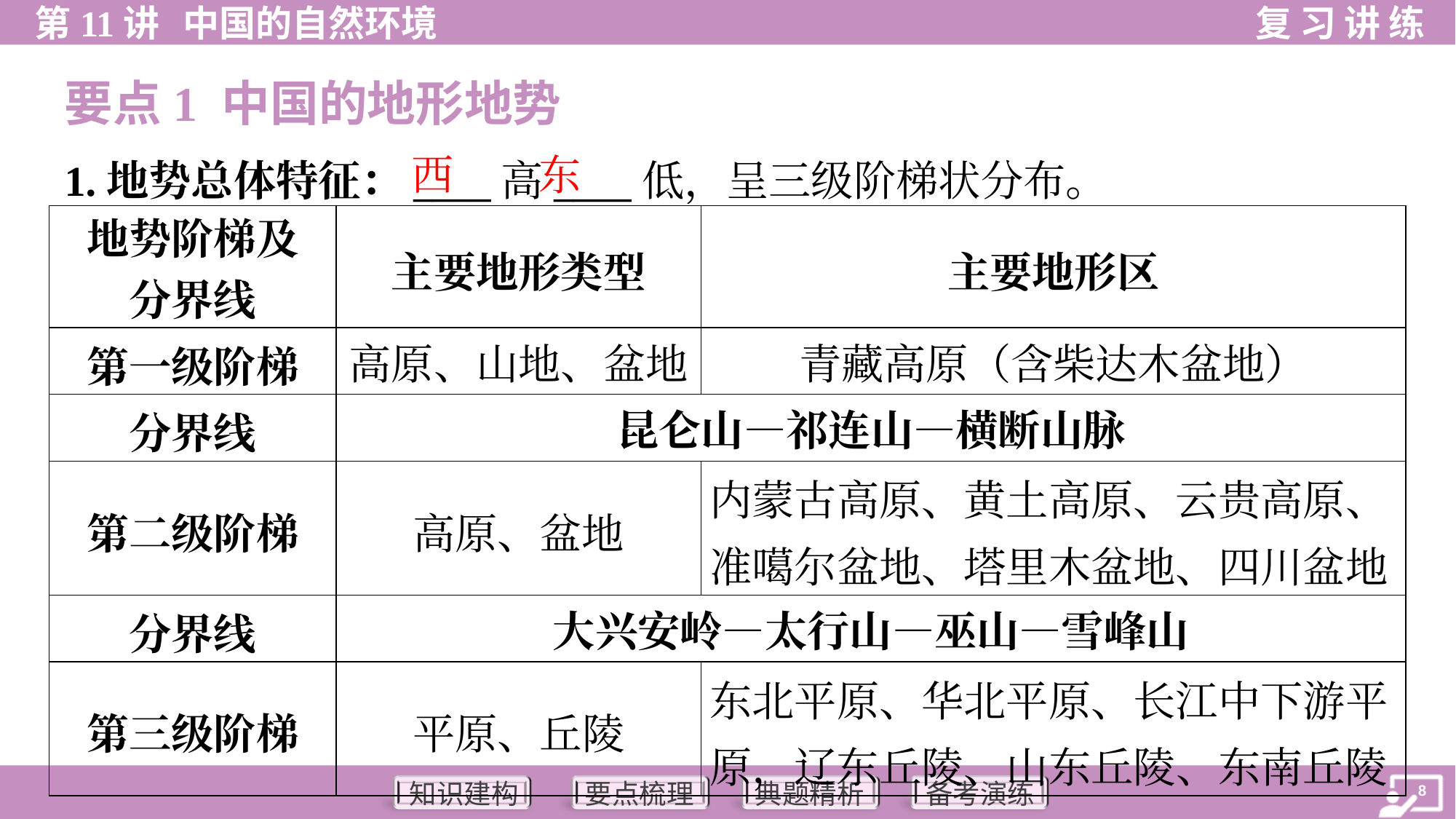

要点1 中国的地形地势
西
东
1.地势总体特征：____高____低，呈三级阶梯状分布。
| 地势阶梯及 分界线 | 主要地形类型 | 主要地形区 |
| --- | --- | --- |
| 第一级阶梯 | 高原、山地、盆地 | 青藏高原（含柴达木盆地） |
| 分界线 | 昆仑山—祁连山—横断山脉 |  |
| 第二级阶梯 | 高原、盆地 | 内蒙古高原、黄土高原、云贵高原、准噶尔盆地、塔里木盆地、四川盆地 |
| 分界线 | 大兴安岭—太行山—巫山—雪峰山 |  |
| 第三级阶梯 | 平原、丘陵 | 东北平原、华北平原、长江中下游平原，辽东丘陵、山东丘陵、东南丘陵 |